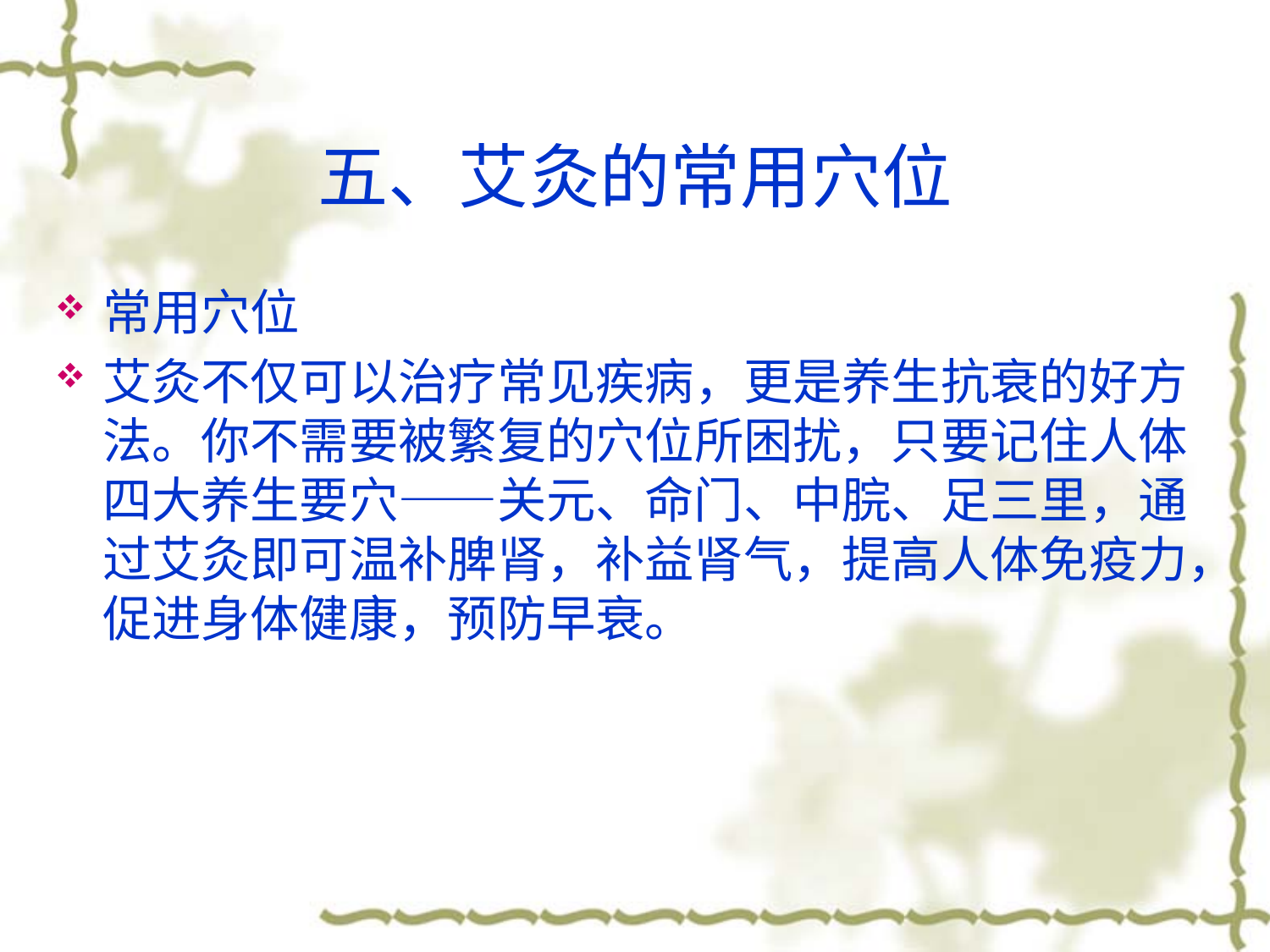

# 五、艾灸的常用穴位
常用穴位
艾灸不仅可以治疗常见疾病，更是养生抗衰的好方法。你不需要被繁复的穴位所困扰，只要记住人体四大养生要穴——关元、命门、中脘、足三里，通过艾灸即可温补脾肾，补益肾气，提高人体免疫力，促进身体健康，预防早衰。